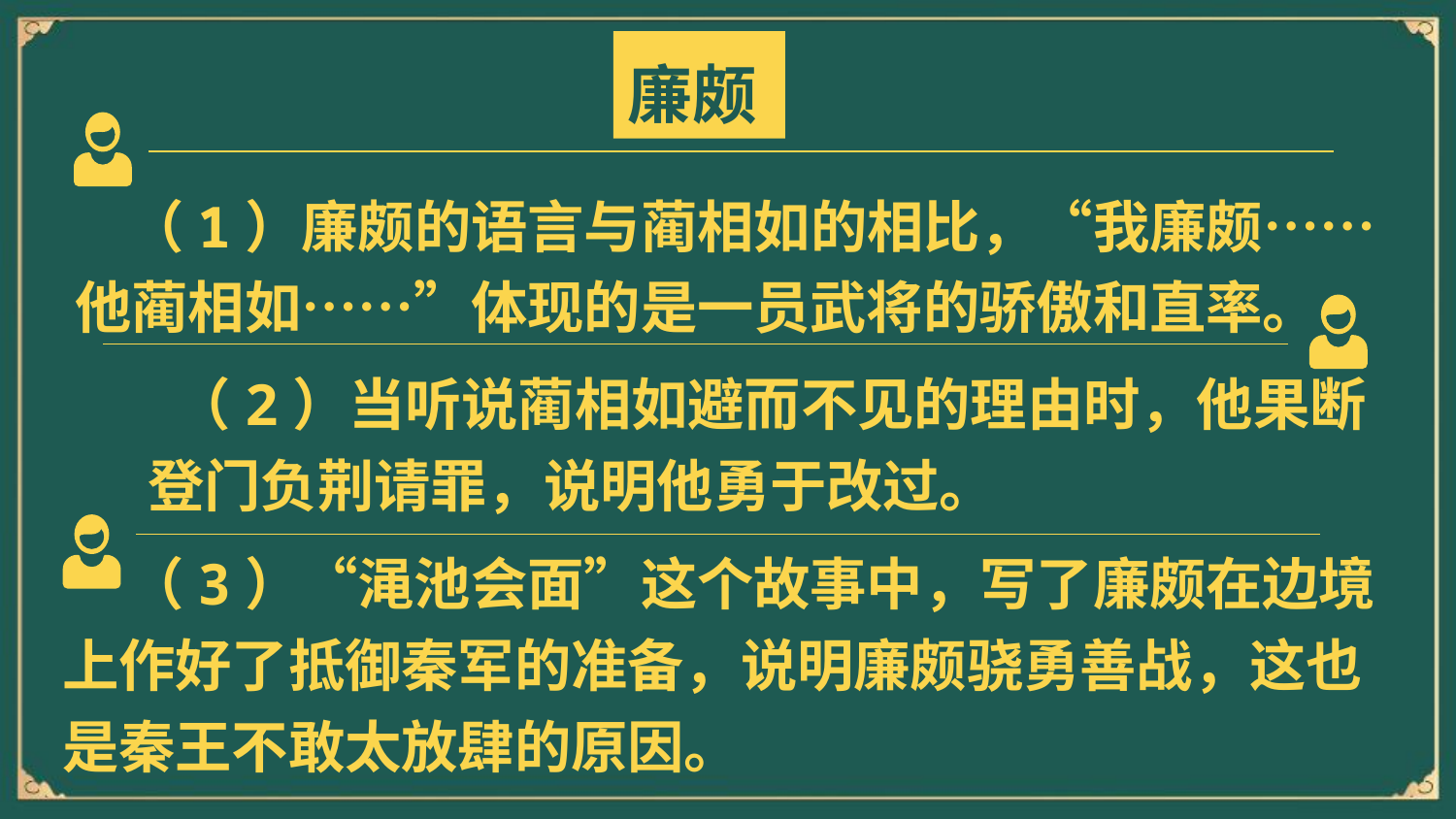

廉颇

   （1）廉颇的语言与蔺相如的相比，“我廉颇……他蔺相如……”体现的是一员武将的骄傲和直率。

 （2）当听说蔺相如避而不见的理由时，他果断登门负荆请罪，说明他勇于改过。

    （3）“渑池会面”这个故事中，写了廉颇在边境上作好了抵御秦军的准备，说明廉颇骁勇善战，这也是秦王不敢太放肆的原因。